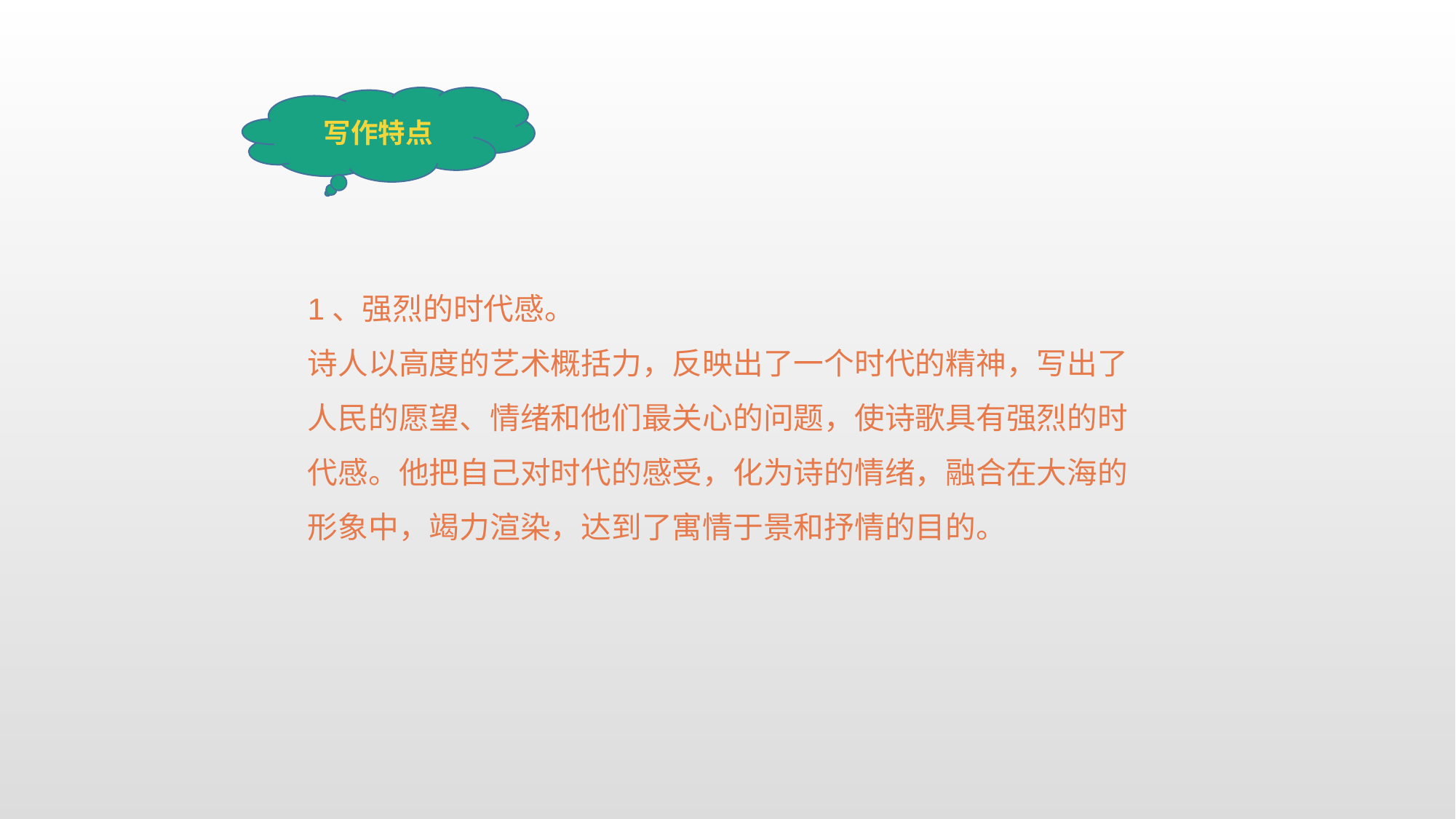

写作特点
1、强烈的时代感。
诗人以高度的艺术概括力，反映出了一个时代的精神，写出了人民的愿望、情绪和他们最关心的问题，使诗歌具有强烈的时代感。他把自己对时代的感受，化为诗的情绪，融合在大海的形象中，竭力渲染，达到了寓情于景和抒情的目的。